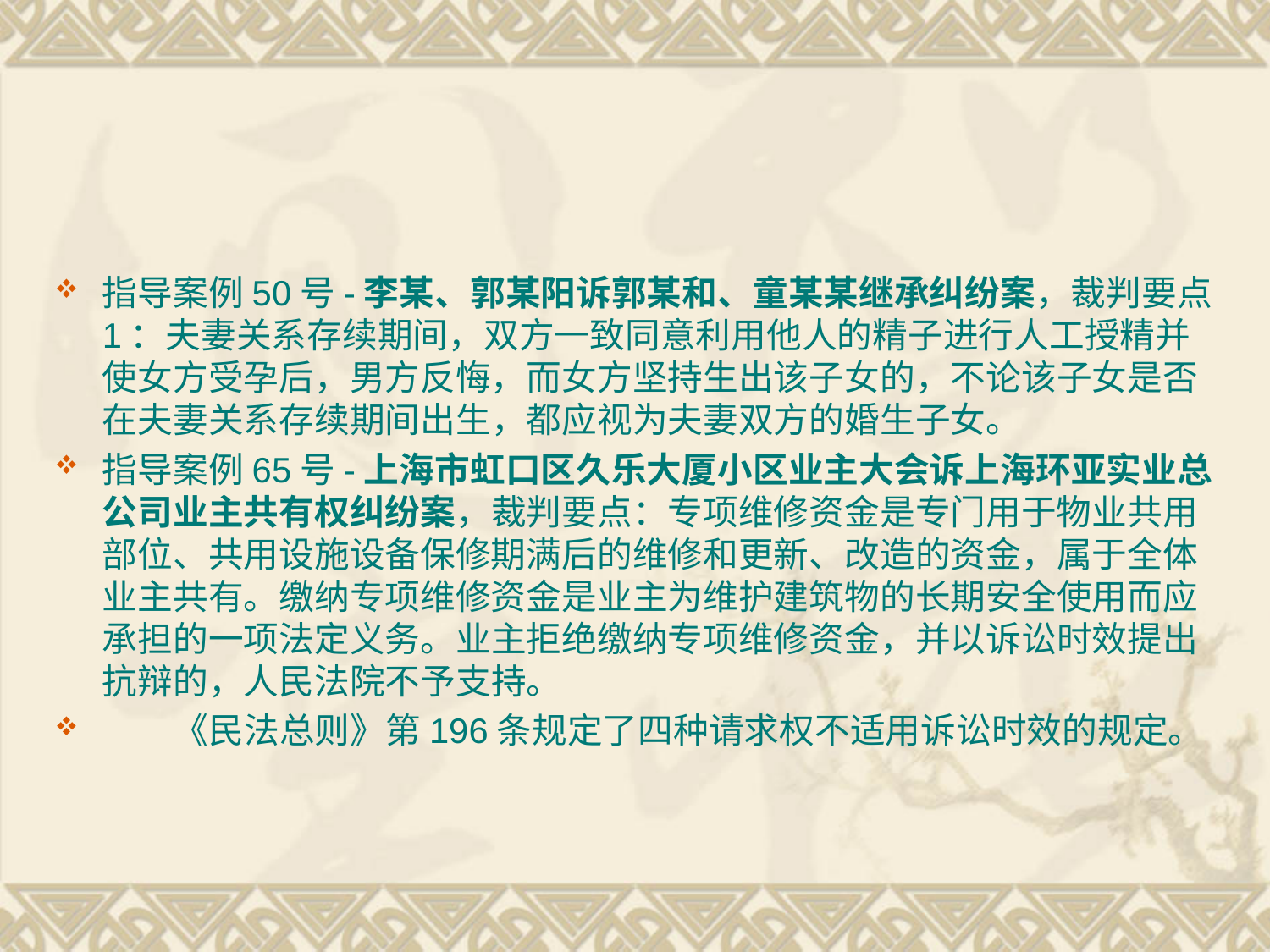

#
指导案例50号-李某、郭某阳诉郭某和、童某某继承纠纷案，裁判要点1：夫妻关系存续期间，双方一致同意利用他人的精子进行人工授精并使女方受孕后，男方反悔，而女方坚持生出该子女的，不论该子女是否在夫妻关系存续期间出生，都应视为夫妻双方的婚生子女。
指导案例65号-上海市虹口区久乐大厦小区业主大会诉上海环亚实业总公司业主共有权纠纷案，裁判要点：专项维修资金是专门用于物业共用部位、共用设施设备保修期满后的维修和更新、改造的资金，属于全体业主共有。缴纳专项维修资金是业主为维护建筑物的长期安全使用而应承担的一项法定义务。业主拒绝缴纳专项维修资金，并以诉讼时效提出抗辩的，人民法院不予支持。
        《民法总则》第196条规定了四种请求权不适用诉讼时效的规定。